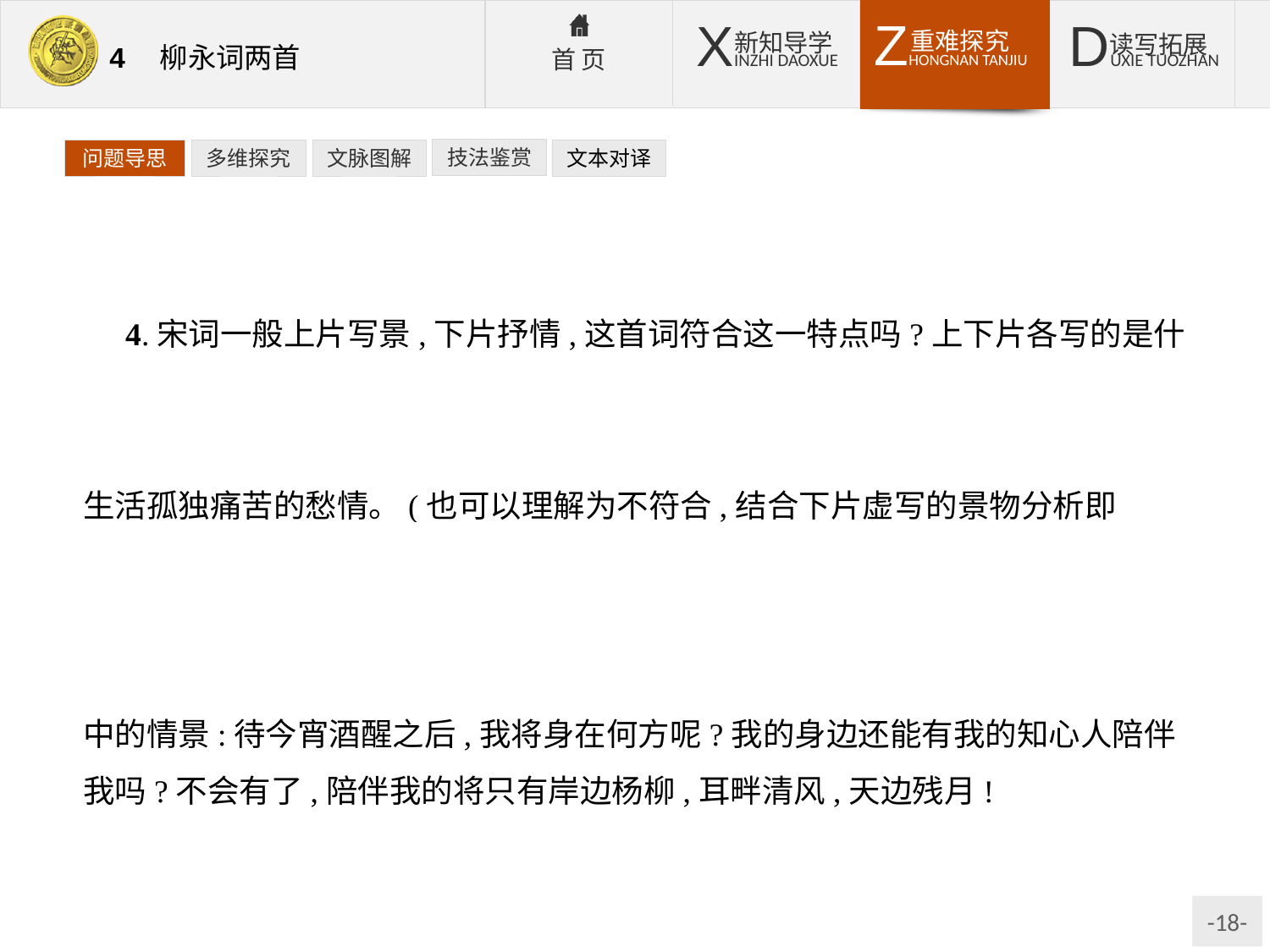

技法鉴赏
文本对译
问题导思
多维探究
文脉图解
4.宋词一般上片写景,下片抒情,这首词符合这一特点吗?上下片各写的是什么?
提示:符合。上片起首三句写别时之景,渲染氛围;下片是词人想象别后羁旅生活孤独痛苦的愁情。(也可以理解为不符合,结合下片虚写的景物分析即可。)
5.“今宵酒醒何处?杨柳岸,晓风残月”是千古名句,你能说说理由吗?
提示:融情于景。没有一个字写情,而又没有一个字不写情。词人设想旅途中的情景:待今宵酒醒之后,我将身在何方呢?我的身边还能有我的知心人陪伴我吗?不会有了,陪伴我的将只有岸边杨柳,耳畔清风,天边残月!